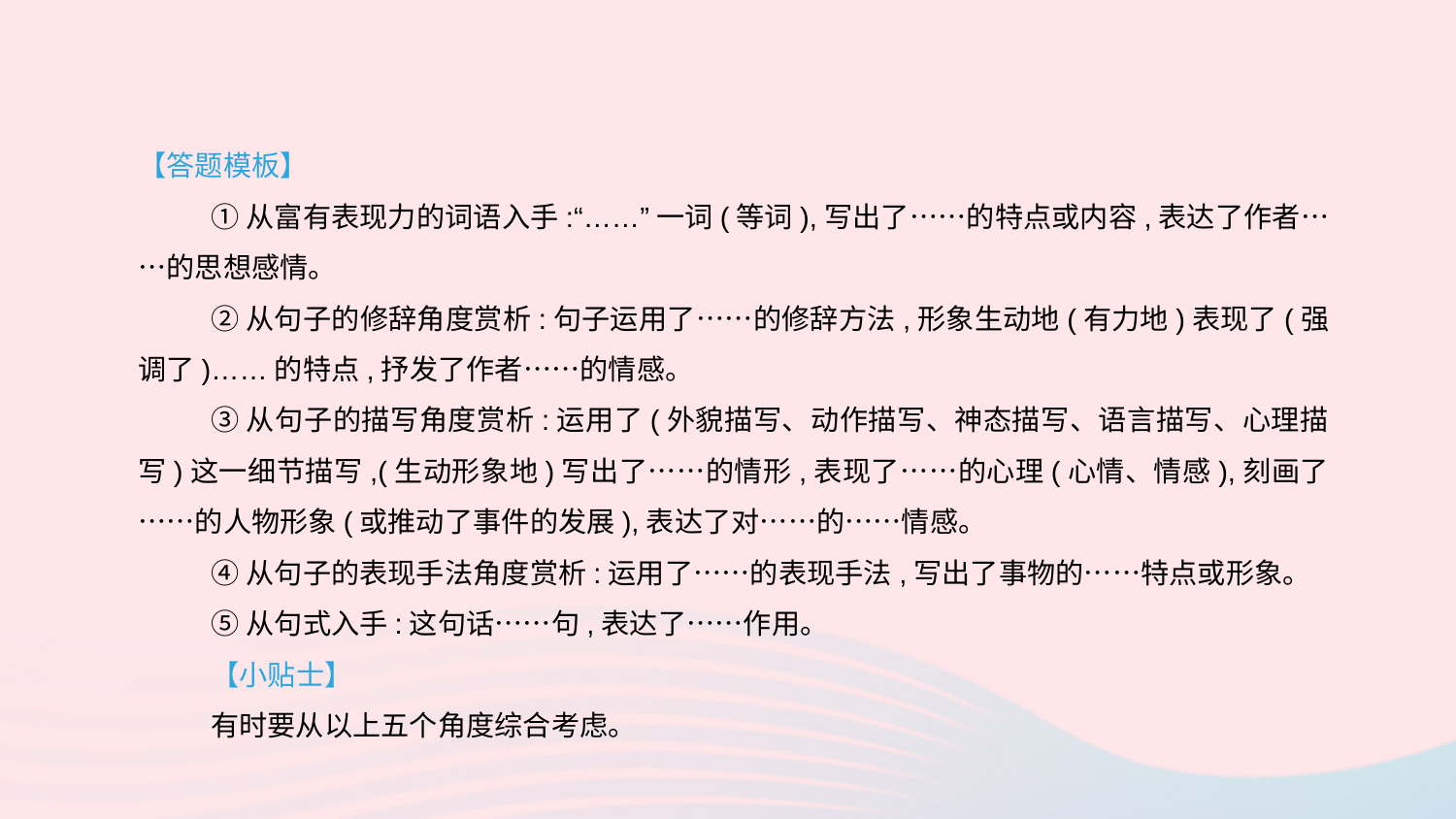

【答题模板】
①从富有表现力的词语入手:“……”一词(等词),写出了……的特点或内容,表达了作者……的思想感情。
②从句子的修辞角度赏析:句子运用了……的修辞方法,形象生动地(有力地)表现了(强调了)……的特点,抒发了作者……的情感。
③从句子的描写角度赏析:运用了(外貌描写、动作描写、神态描写、语言描写、心理描写)这一细节描写,(生动形象地)写出了……的情形,表现了……的心理(心情、情感),刻画了……的人物形象(或推动了事件的发展),表达了对……的……情感。
④从句子的表现手法角度赏析:运用了……的表现手法,写出了事物的……特点或形象。
⑤从句式入手:这句话……句,表达了……作用。
【小贴士】
有时要从以上五个角度综合考虑。